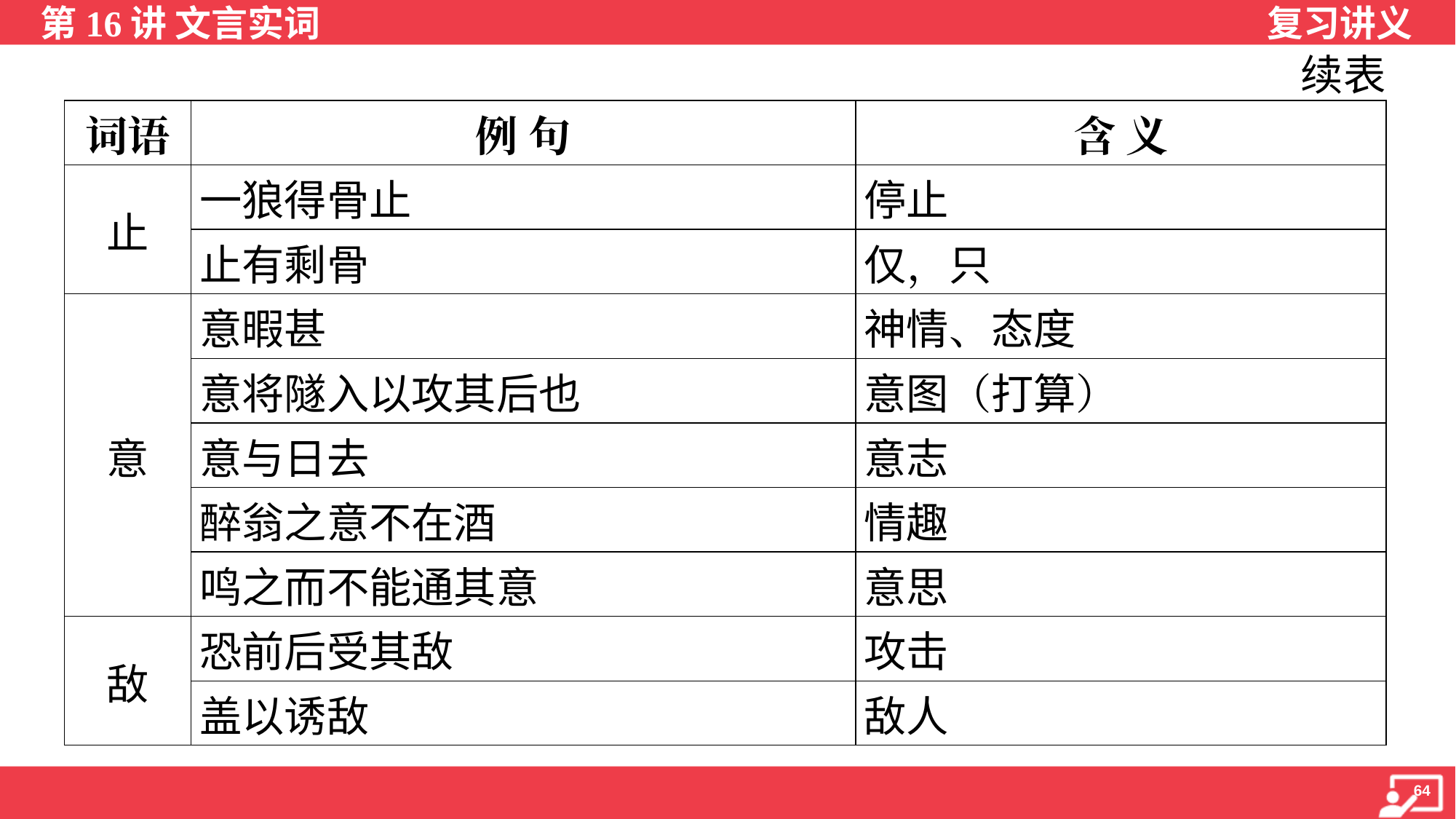

续表
| 词语 | 例 句 | 含 义 |
| --- | --- | --- |
| 止 | 一狼得骨止 | 停止 |
|  | 止有剩骨 | 仅，只 |
| 意 | 意暇甚 | 神情、态度 |
|  | 意将隧入以攻其后也 | 意图（打算） |
|  | 意与日去 | 意志 |
|  | 醉翁之意不在酒 | 情趣 |
|  | 鸣之而不能通其意 | 意思 |
| 敌 | 恐前后受其敌 | 攻击 |
|  | 盖以诱敌 | 敌人 |